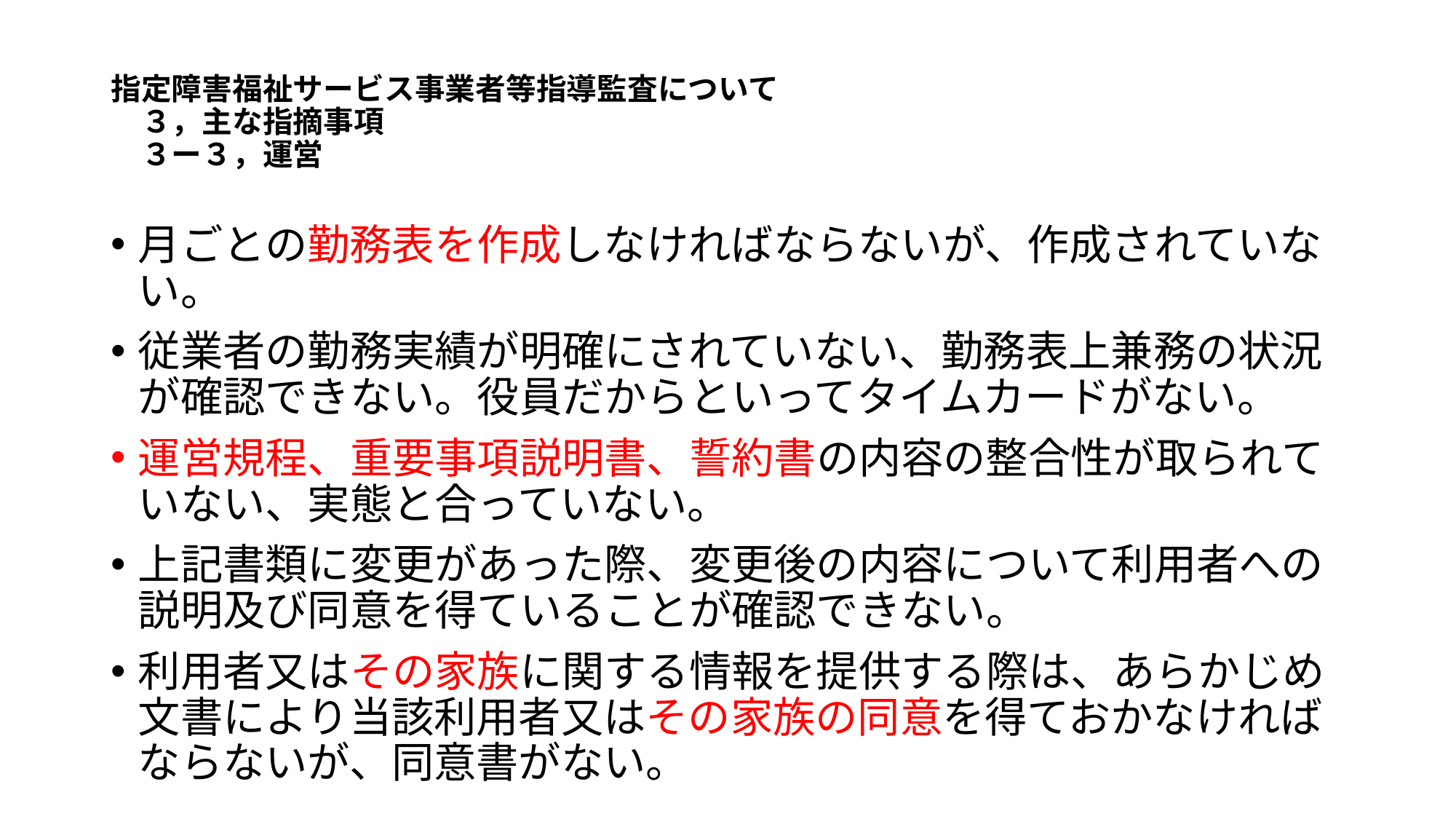

# 指定障害福祉サービス事業者等指導監査について 　３，主な指摘事項 　３ー３，運営
月ごとの勤務表を作成しなければならないが、作成されていない。
従業者の勤務実績が明確にされていない、勤務表上兼務の状況が確認できない。役員だからといってタイムカードがない。
運営規程、重要事項説明書、誓約書の内容の整合性が取られていない、実態と合っていない。
上記書類に変更があった際、変更後の内容について利用者への説明及び同意を得ていることが確認できない。
利用者又はその家族に関する情報を提供する際は、あらかじめ文書により当該利用者又はその家族の同意を得ておかなければならないが、同意書がない。